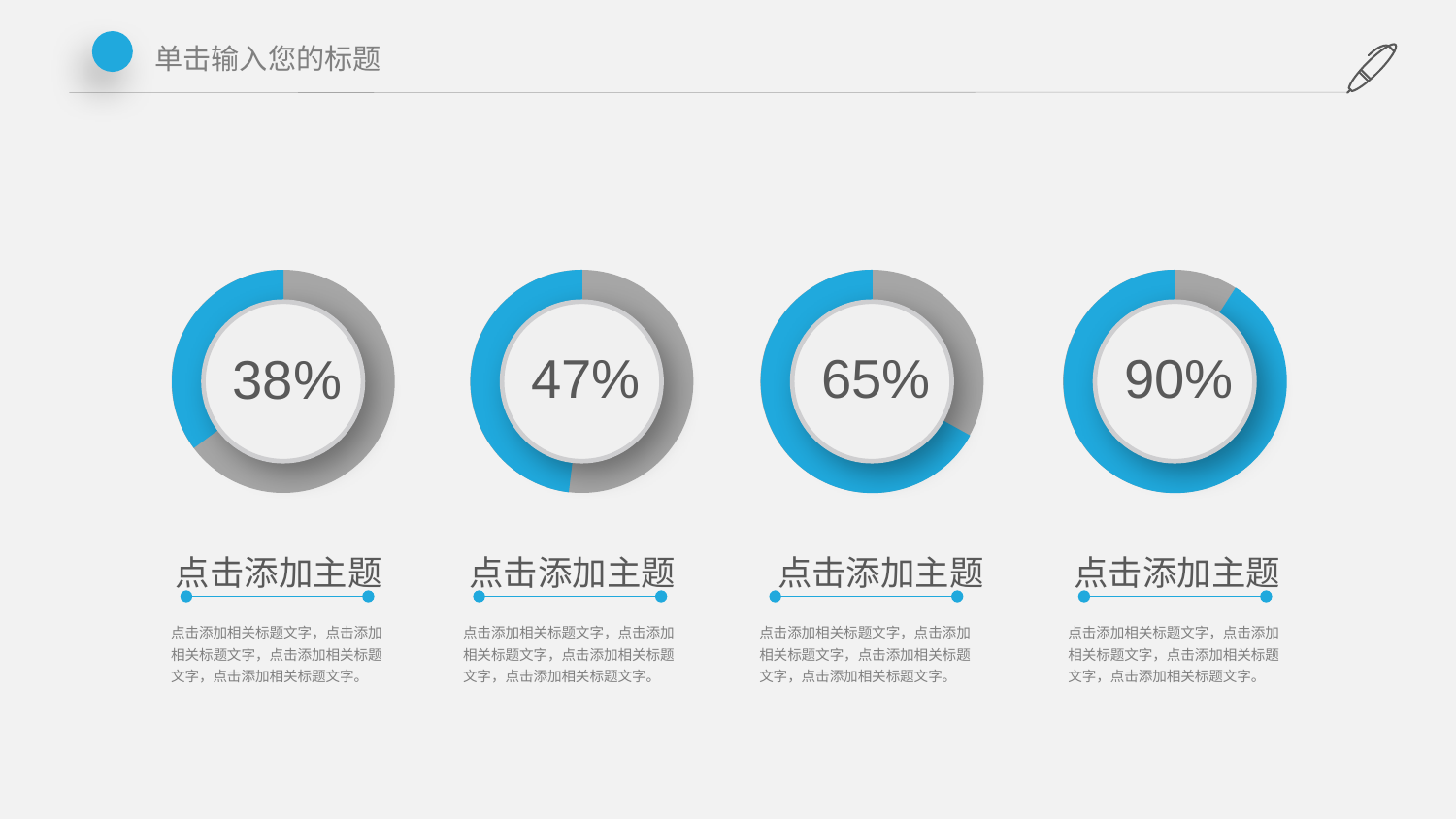

单击输入您的标题
100%

100%

100%

100%

47%
65%
90%
38%
点击添加主题
点击添加主题
点击添加主题
点击添加主题
点击添加相关标题文字，点击添加相关标题文字，点击添加相关标题文字，点击添加相关标题文字。
点击添加相关标题文字，点击添加相关标题文字，点击添加相关标题文字，点击添加相关标题文字。
点击添加相关标题文字，点击添加相关标题文字，点击添加相关标题文字，点击添加相关标题文字。
点击添加相关标题文字，点击添加相关标题文字，点击添加相关标题文字，点击添加相关标题文字。